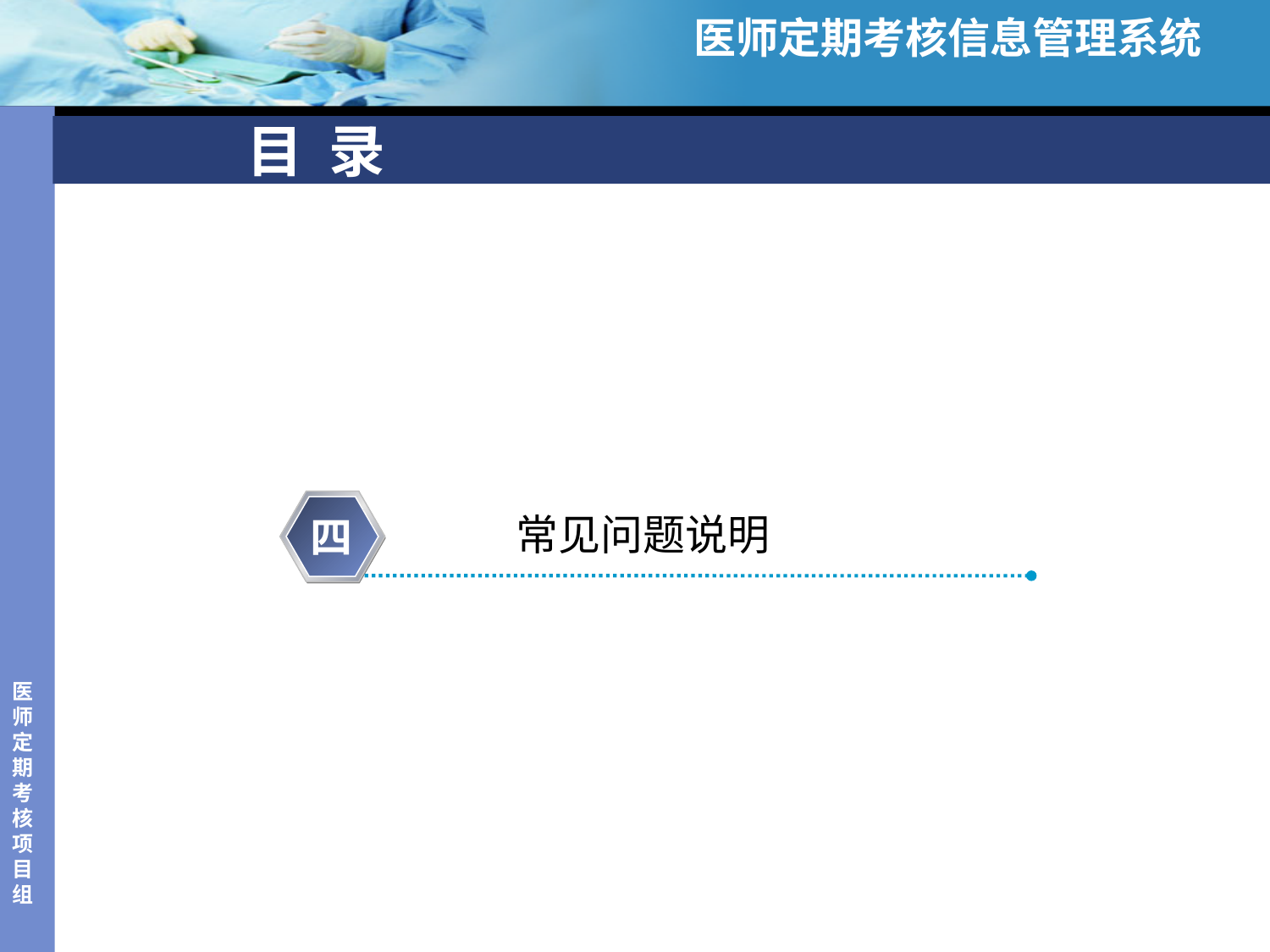

医师定期考核信息管理系统
# 目  录

常见问题说明
四

30